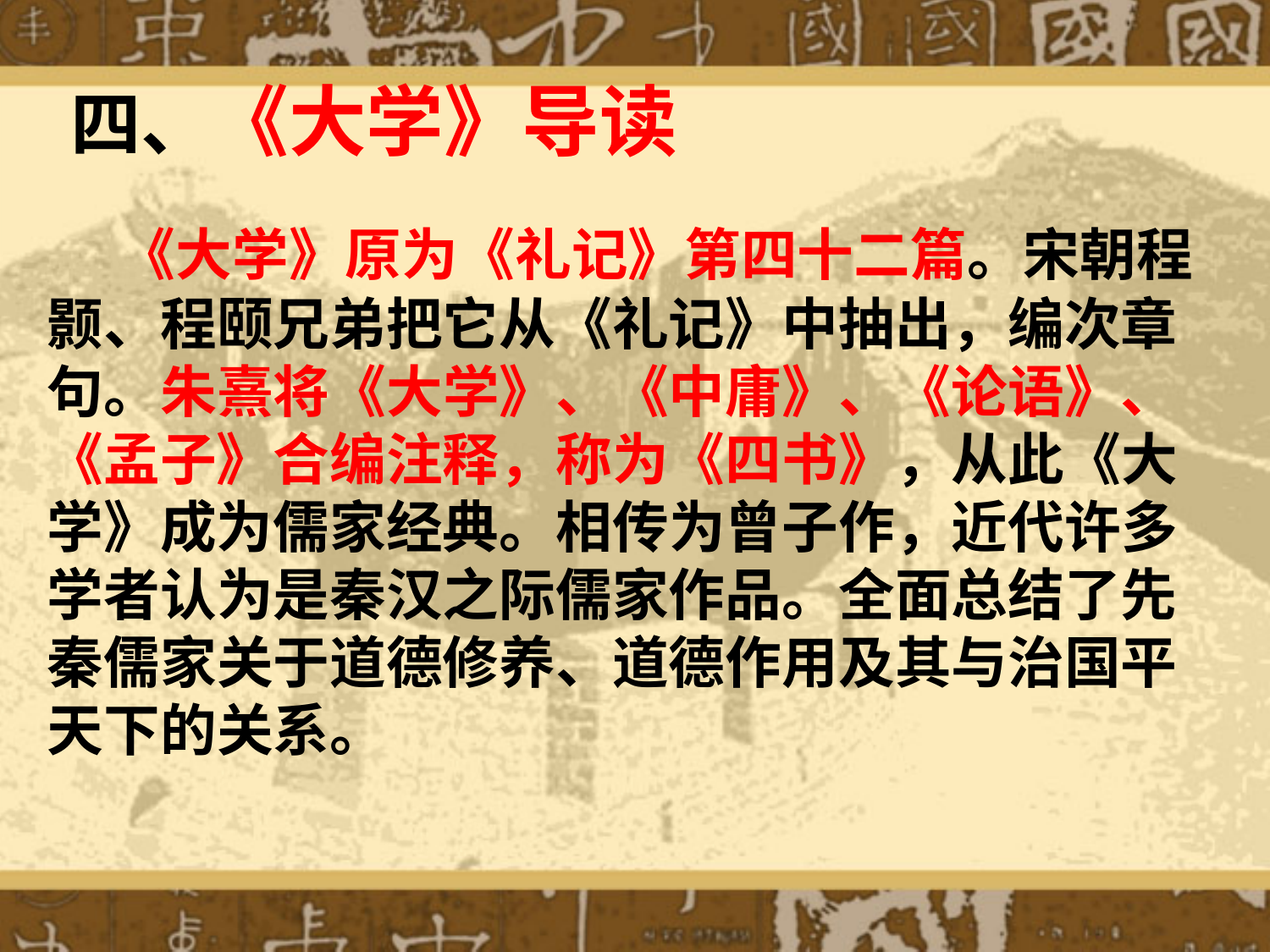

四、《大学》导读
    《大学》原为《礼记》第四十二篇。宋朝程颢、程颐兄弟把它从《礼记》中抽出，编次章句。朱熹将《大学》、《中庸》、《论语》、《孟子》合编注释，称为《四书》，从此《大学》成为儒家经典。相传为曾子作，近代许多学者认为是秦汉之际儒家作品。全面总结了先秦儒家关于道德修养、道德作用及其与治国平天下的关系。